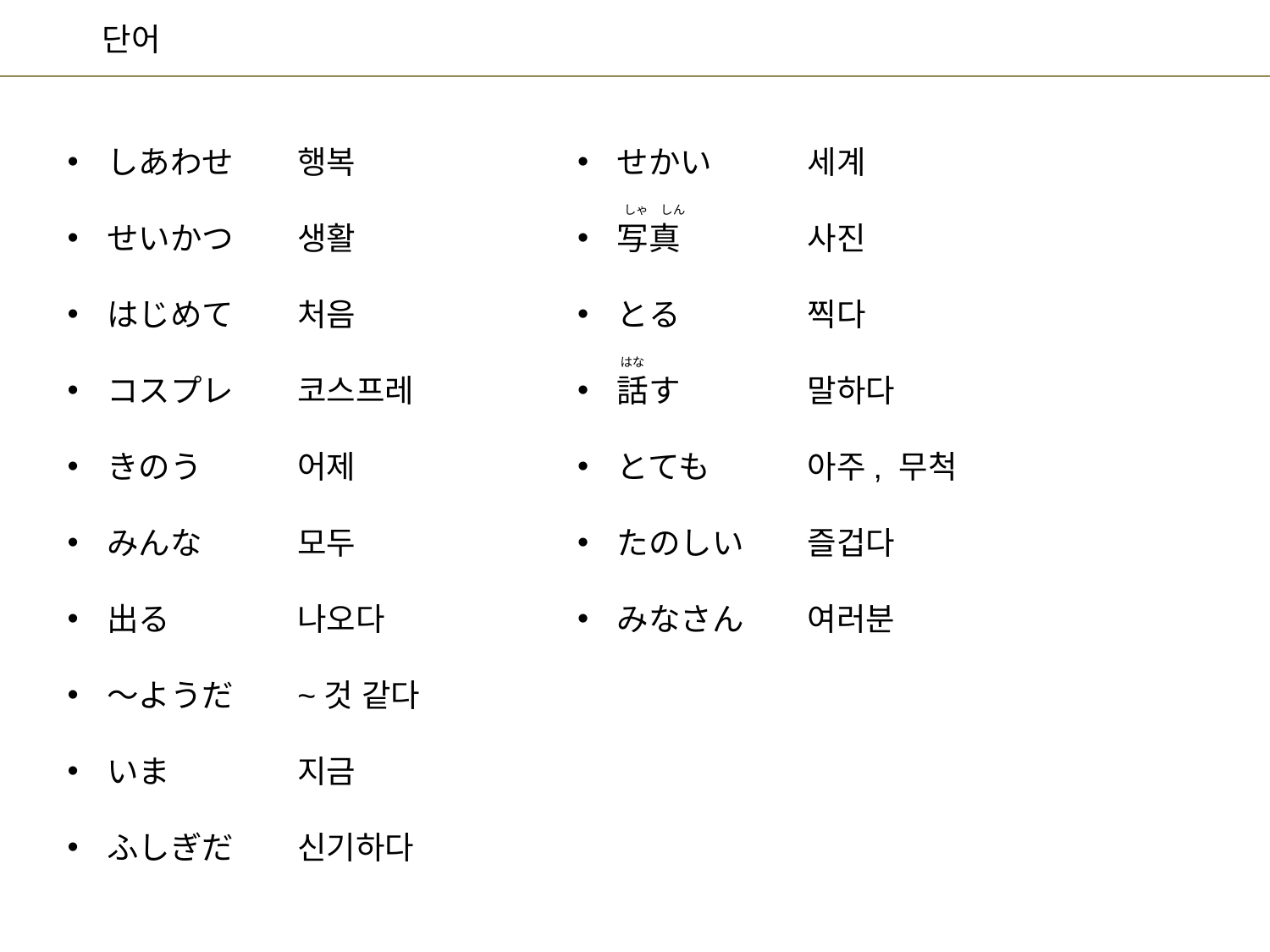

세계

사진

찍다

말하다

아주, 무척

즐겁다

여러분
행복

생활

처음

코스프레

어제

모두

나오다

~것 같다

지금

신기하다
せかい

写真

とる

話す

とても

たのしい

みなさん
しあわせ

せいかつ

はじめて

コスプレ

きのう

みんな

出る

～ようだ

いま

ふしぎだ
しゃ　しん
はな